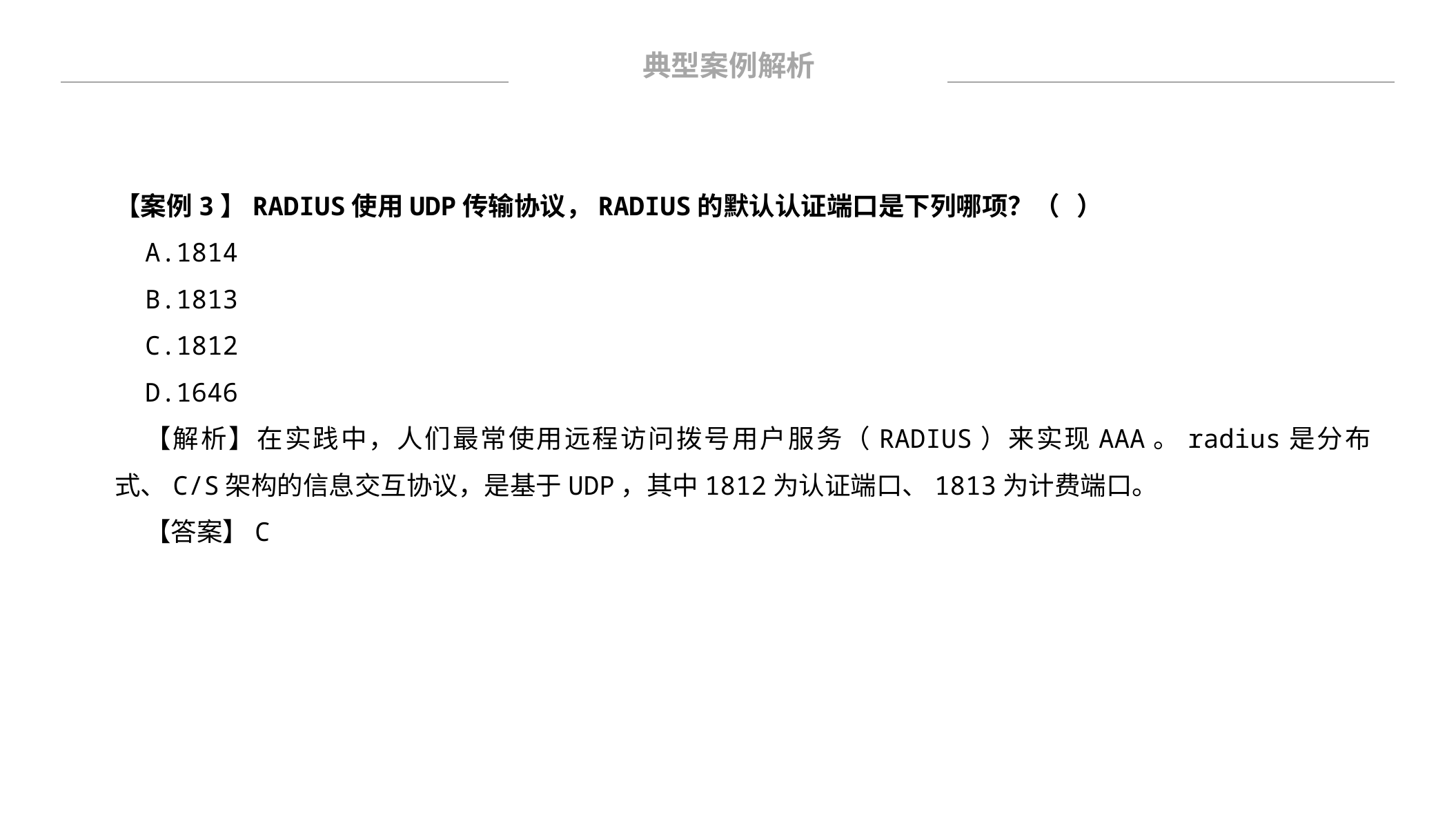

典型案例解析

【案例3】RADIUS使用UDP传输协议，RADIUS的默认认证端口是下列哪项？（   ）
A.1814
B.1813
C.1812
D.1646
【解析】在实践中，人们最常使用远程访问拨号用户服务（RADIUS）来实现AAA。radius是分布式、C/S架构的信息交互协议，是基于UDP，其中1812为认证端口、1813为计费端口。
【答案】C